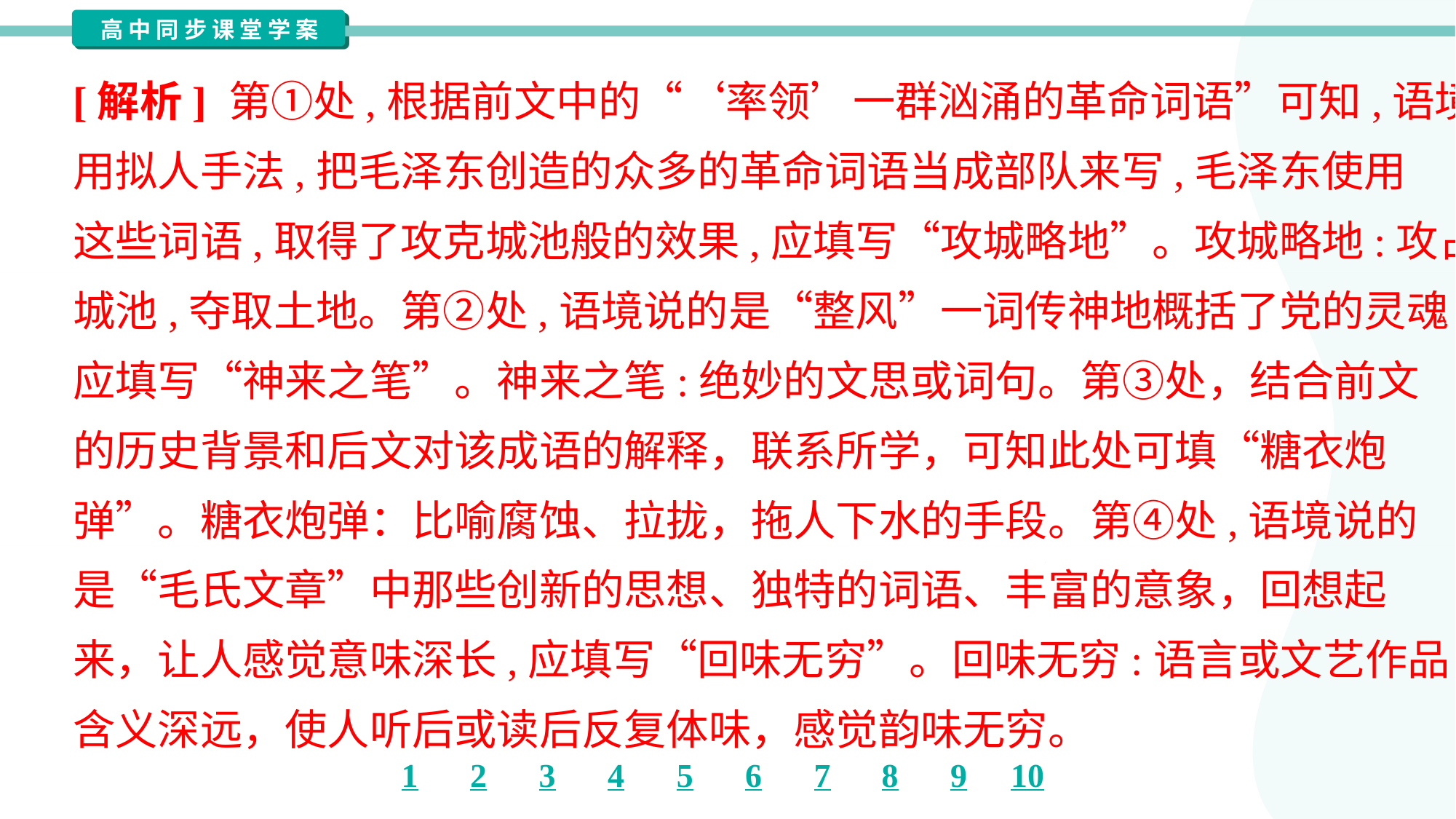

[解析] 第①处,根据前文中的“‘率领’一群汹涌的革命词语”可知,语境采
用拟人手法,把毛泽东创造的众多的革命词语当成部队来写,毛泽东使用
这些词语,取得了攻克城池般的效果,应填写“攻城略地”。攻城略地:攻占
城池,夺取土地。第②处,语境说的是“整风”一词传神地概括了党的灵魂,
应填写“神来之笔”。神来之笔:绝妙的文思或词句。第③处，结合前文
的历史背景和后文对该成语的解释，联系所学，可知此处可填“糖衣炮
弹”。糖衣炮弹：比喻腐蚀、拉拢，拖人下水的手段。第④处,语境说的
是“毛氏文章”中那些创新的思想、独特的词语、丰富的意象，回想起
来，让人感觉意味深长,应填写“回味无穷”。回味无穷:语言或文艺作品
含义深远，使人听后或读后反复体味，感觉韵味无穷。